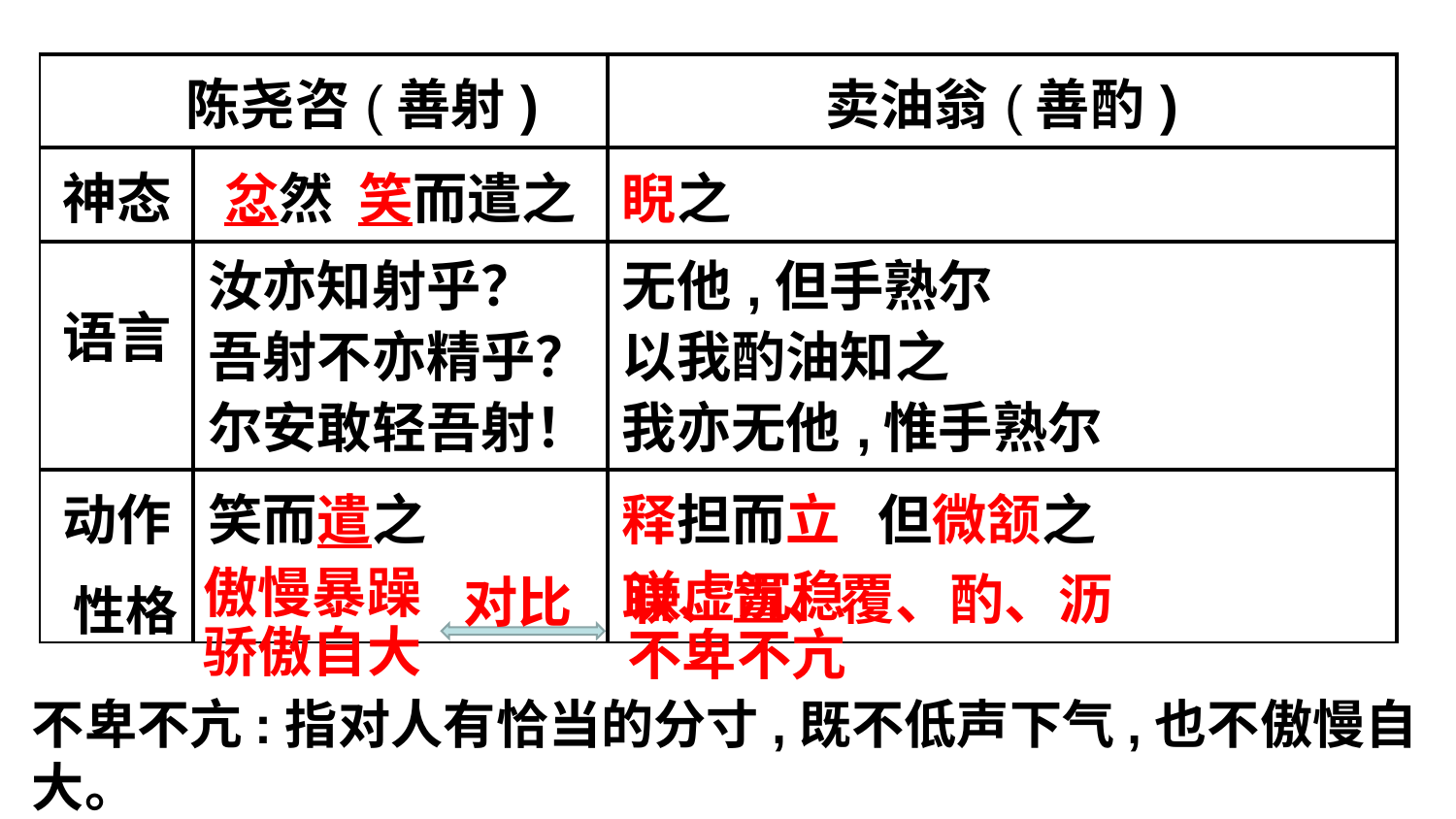

| 陈尧咨(善射) |  | 卖油翁(善酌) |
| --- | --- | --- |
| 神态 | 忿然 笑而遣之 | 睨之 |
| 语言 | 汝亦知射乎？ 吾射不亦精乎？ 尔安敢轻吾射！ | 无他,但手熟尔 以我酌油知之 我亦无他,惟手熟尔 |
| 动作 | 笑而遣之 | 释担而立 但微颔之 取、置、覆、酌、沥 |
傲慢暴躁
骄傲自大
对比
谦虚沉稳不卑不亢
性格

不卑不亢:指对人有恰当的分寸,既不低声下气,也不傲慢自大。